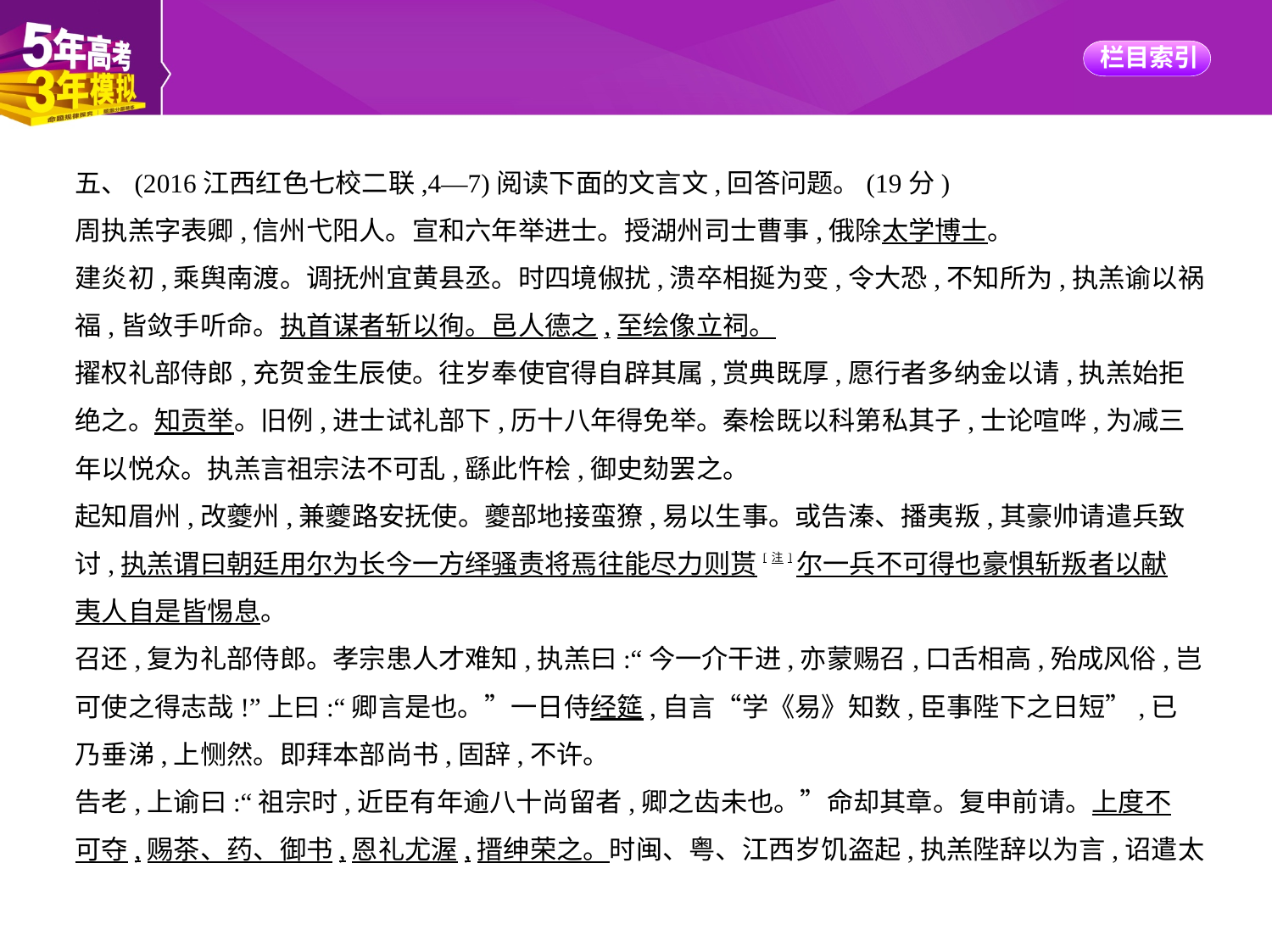

五、(2016江西红色七校二联,4—7)阅读下面的文言文,回答问题。(19分)
周执羔字表卿,信州弋阳人。宣和六年举进士。授湖州司士曹事,俄除太学博士。
建炎初,乘舆南渡。调抚州宜黄县丞。时四境俶扰,溃卒相挻为变,令大恐,不知所为,执羔谕以祸
福,皆敛手听命。执首谋者斩以徇。邑人德之,至绘像立祠。
擢权礼部侍郎,充贺金生辰使。往岁奉使官得自辟其属,赏典既厚,愿行者多纳金以请,执羔始拒
绝之。知贡举。旧例,进士试礼部下,历十八年得免举。秦桧既以科第私其子,士论喧哗,为减三
年以悦众。执羔言祖宗法不可乱,繇此忤桧,御史劾罢之。
起知眉州,改夔州,兼夔路安抚使。夔部地接蛮獠,易以生事。或告溱、播夷叛,其豪帅请遣兵致
讨,执羔谓曰朝廷用尔为长今一方绎骚责将焉往能尽力则贳[注]尔一兵不可得也豪惧斩叛者以献
夷人自是皆惕息。
召还,复为礼部侍郎。孝宗患人才难知,执羔曰:“今一介干进,亦蒙赐召,口舌相高,殆成风俗,岂
可使之得志哉!”上曰:“卿言是也。”一日侍经筵,自言“学《易》知数,臣事陛下之日短”,已
乃垂涕,上恻然。即拜本部尚书,固辞,不许。
告老,上谕曰:“祖宗时,近臣有年逾八十尚留者,卿之齿未也。”命却其章。复申前请。上度不
可夺,赐茶、药、御书,恩礼尤渥,搢绅荣之。时闽、粤、江西岁饥盗起,执羔陛辞以为言,诏遣太